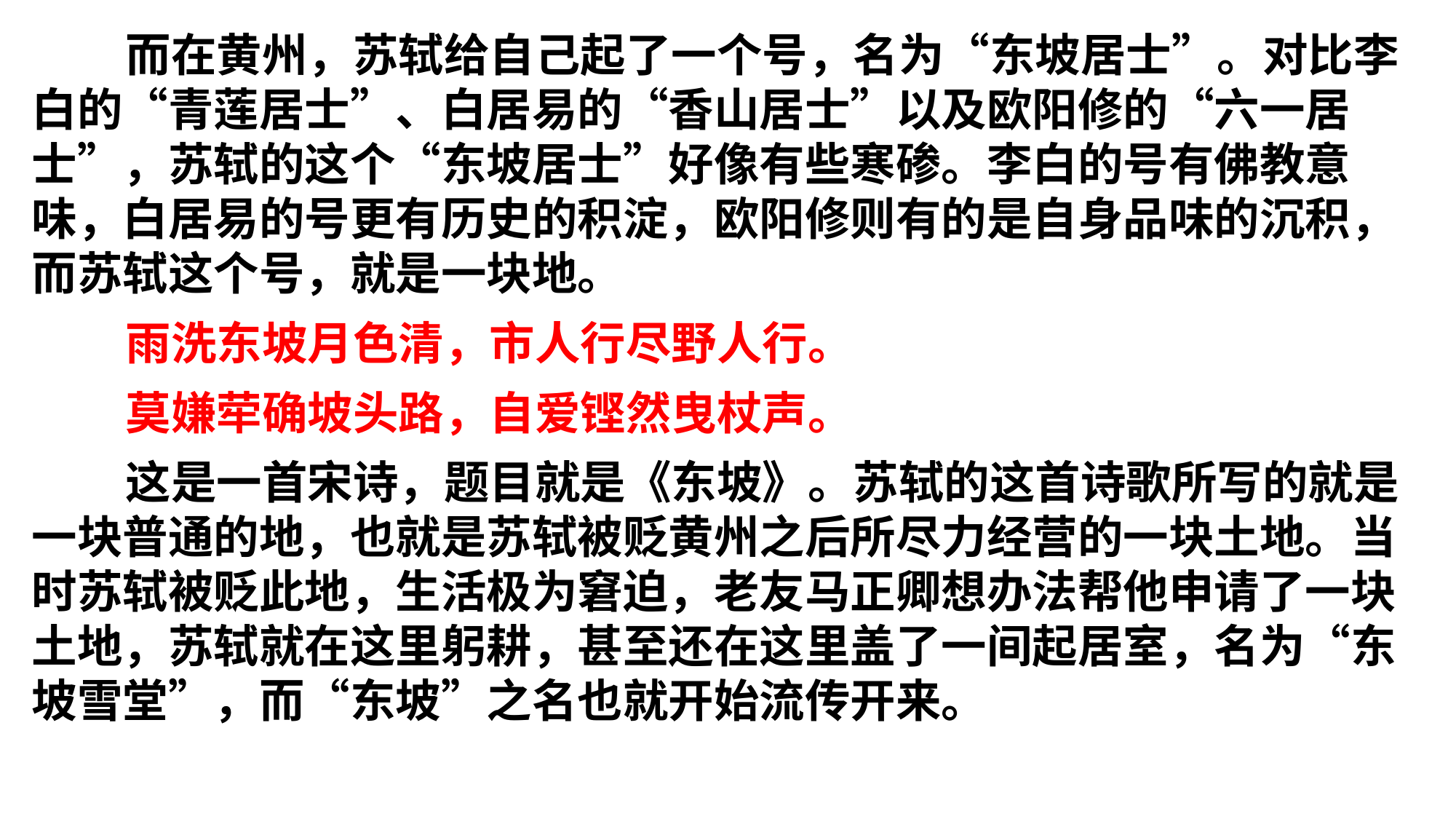

而在黄州，苏轼给自己起了一个号，名为“东坡居士”。对比李白的“青莲居士”、白居易的“香山居士”以及欧阳修的“六一居士”，苏轼的这个“东坡居士”好像有些寒碜。李白的号有佛教意味，白居易的号更有历史的积淀，欧阳修则有的是自身品味的沉积，而苏轼这个号，就是一块地。
        雨洗东坡月色清，市人行尽野人行。
        莫嫌荦确坡头路，自爱铿然曳杖声。
        这是一首宋诗，题目就是《东坡》。苏轼的这首诗歌所写的就是一块普通的地，也就是苏轼被贬黄州之后所尽力经营的一块土地。当时苏轼被贬此地，生活极为窘迫，老友马正卿想办法帮他申请了一块土地，苏轼就在这里躬耕，甚至还在这里盖了一间起居室，名为“东坡雪堂”，而“东坡”之名也就开始流传开来。